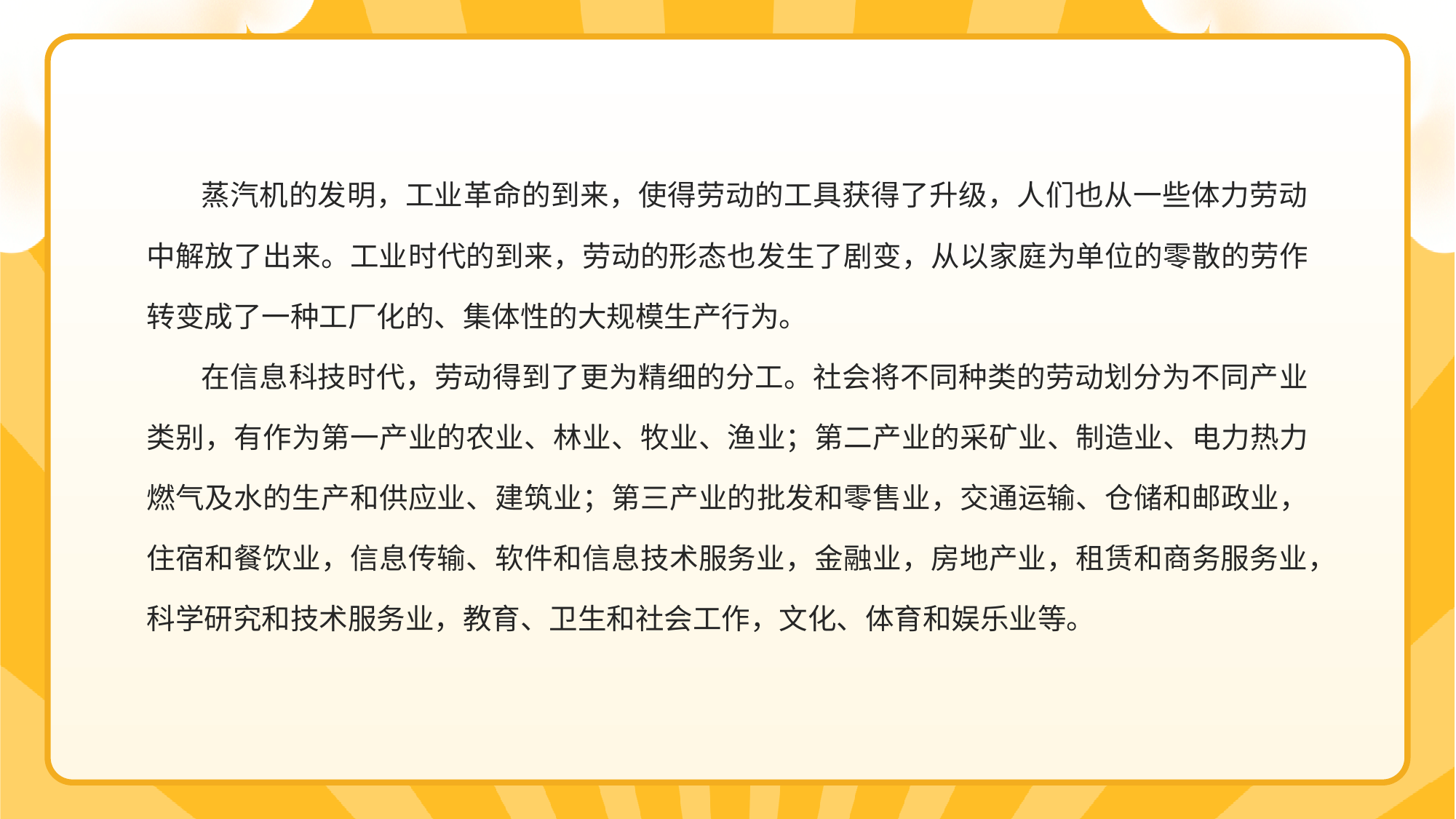

蒸汽机的发明，工业革命的到来，使得劳动的工具获得了升级，人们也从一些体力劳动中解放了出来。工业时代的到来，劳动的形态也发生了剧变，从以家庭为单位的零散的劳作转变成了一种工厂化的、集体性的大规模生产行为。
在信息科技时代，劳动得到了更为精细的分工。社会将不同种类的劳动划分为不同产业类别，有作为第一产业的农业、林业、牧业、渔业；第二产业的采矿业、制造业、电力热力燃气及水的生产和供应业、建筑业；第三产业的批发和零售业，交通运输、仓储和邮政业，住宿和餐饮业，信息传输、软件和信息技术服务业，金融业，房地产业，租赁和商务服务业，科学研究和技术服务业，教育、卫生和社会工作，文化、体育和娱乐业等。